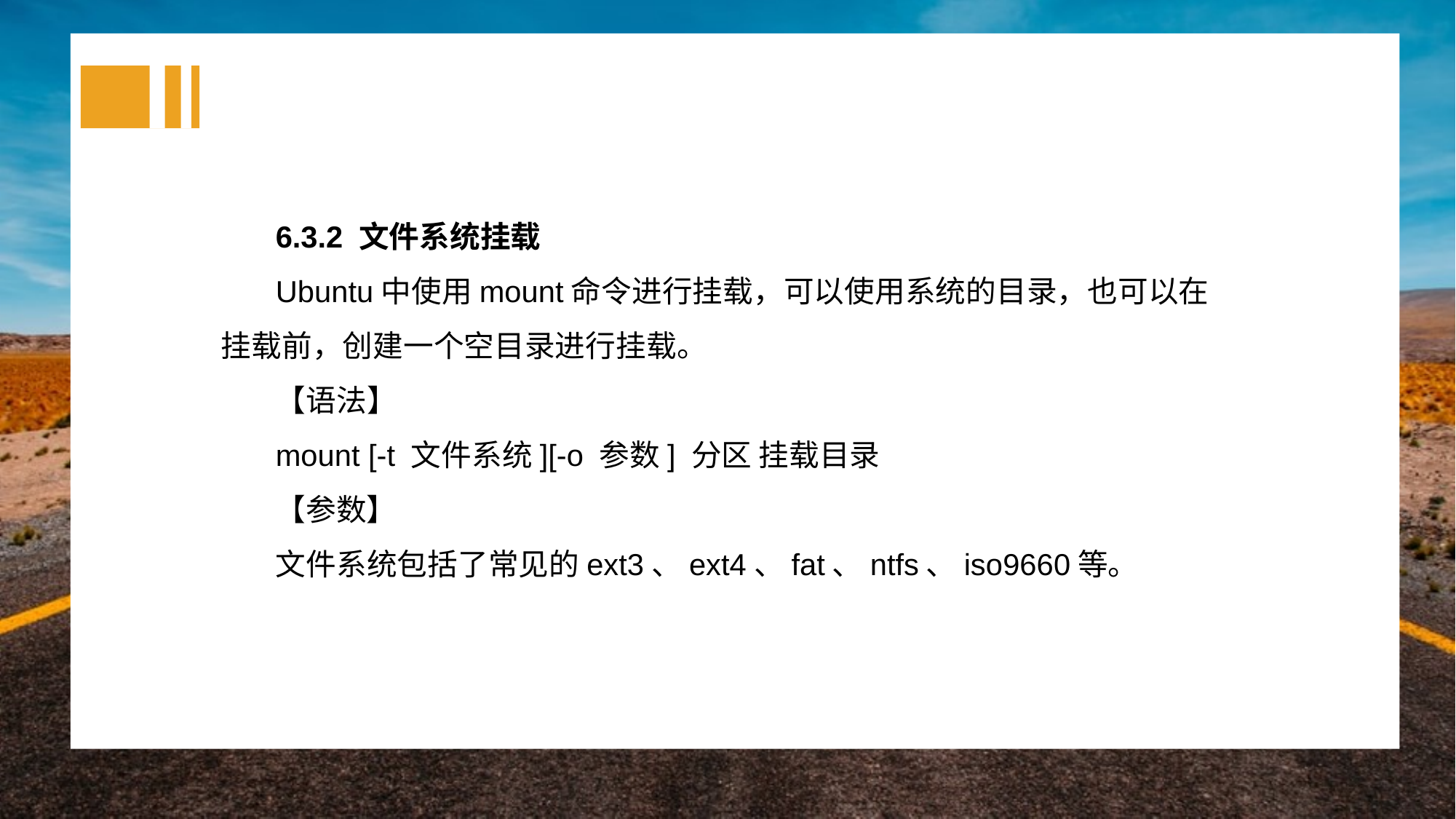

6.3.2 文件系统挂载
Ubuntu中使用mount命令进行挂载，可以使用系统的目录，也可以在挂载前，创建一个空目录进行挂载。
【语法】
mount [-t 文件系统][-o 参数] 分区 挂载目录
【参数】
文件系统包括了常见的ext3、ext4、fat、ntfs、iso9660等。